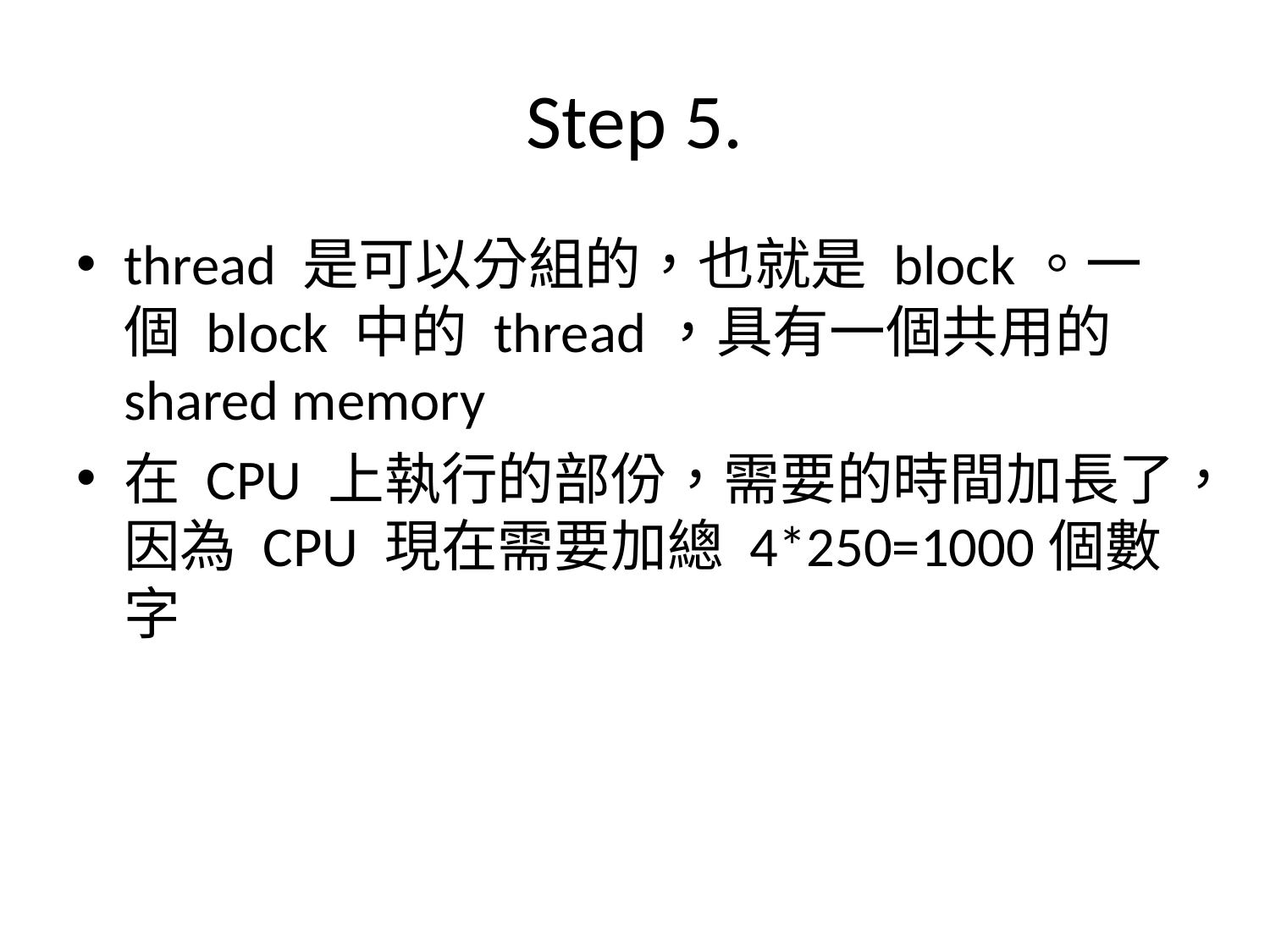

# Step 5.
thread 是可以分組的，也就是 block。一個 block 中的 thread，具有一個共用的 shared memory
在 CPU 上執行的部份，需要的時間加長了，因為 CPU 現在需要加總 4*250=1000個數字